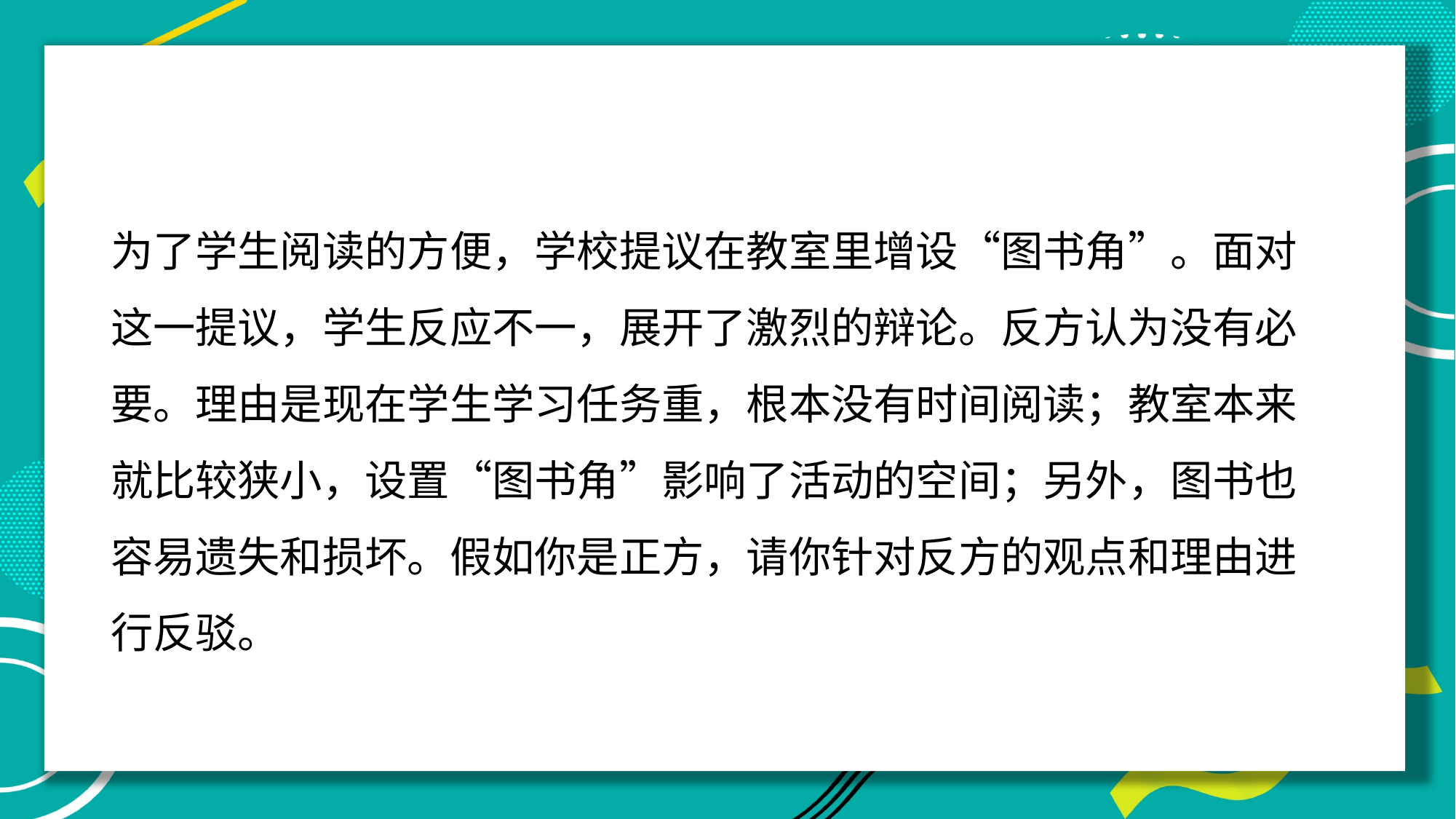

为了学生阅读的方便，学校提议在教室里增设“图书角”。面对这一提议，学生反应不一，展开了激烈的辩论。反方认为没有必要。理由是现在学生学习任务重，根本没有时间阅读；教室本来就比较狭小，设置“图书角”影响了活动的空间；另外，图书也容易遗失和损坏。假如你是正方，请你针对反方的观点和理由进行反驳。